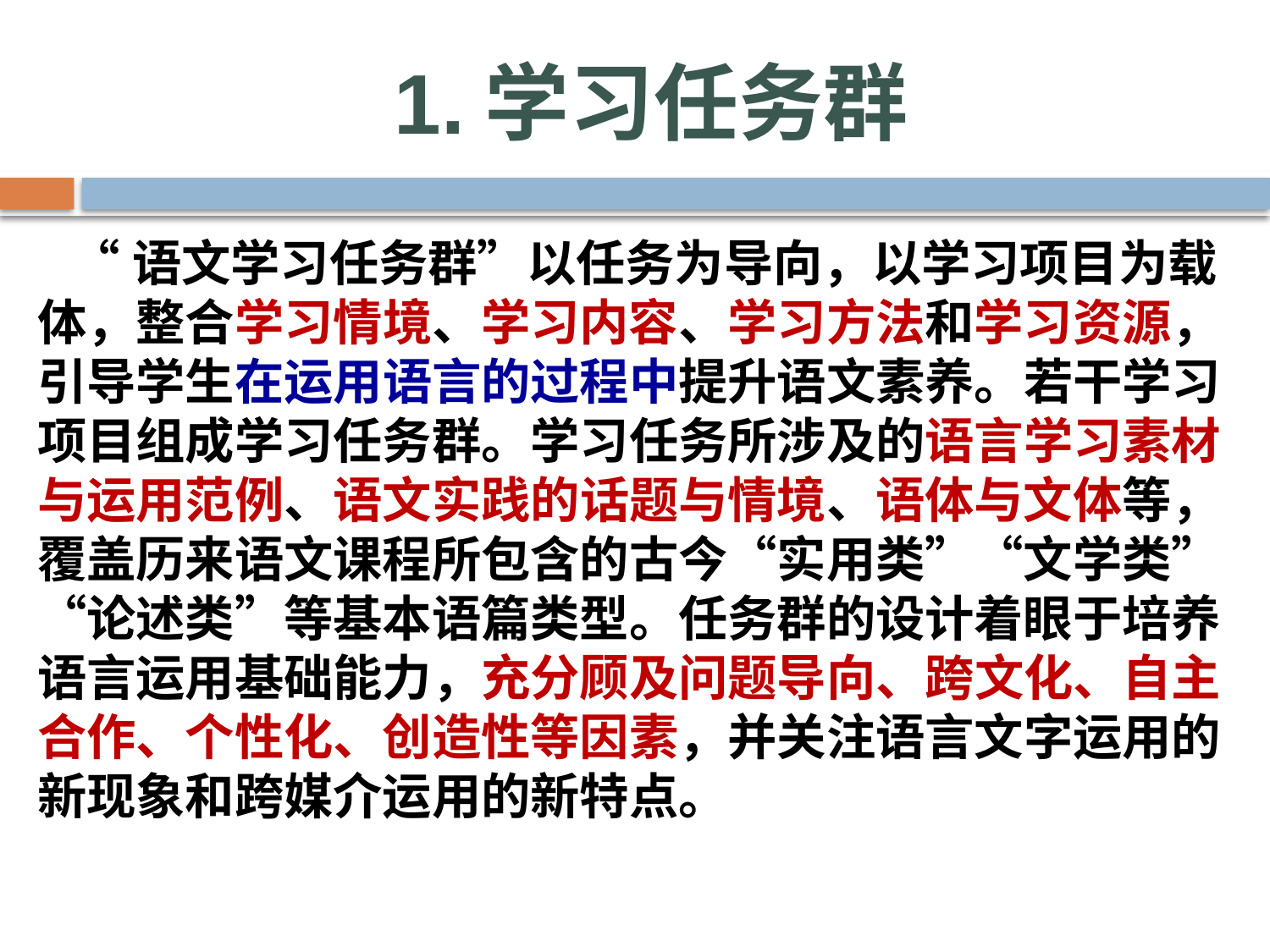

# 1.学习任务群
   “语文学习任务群”以任务为导向，以学习项目为载体，整合学习情境、学习内容、学习方法和学习资源，引导学生在运用语言的过程中提升语文素养。若干学习项目组成学习任务群。学习任务所涉及的语言学习素材与运用范例、语文实践的话题与情境、语体与文体等，覆盖历来语文课程所包含的古今“实用类”“文学类”“论述类”等基本语篇类型。任务群的设计着眼于培养语言运用基础能力，充分顾及问题导向、跨文化、自主合作、个性化、创造性等因素，并关注语言文字运用的新现象和跨媒介运用的新特点。